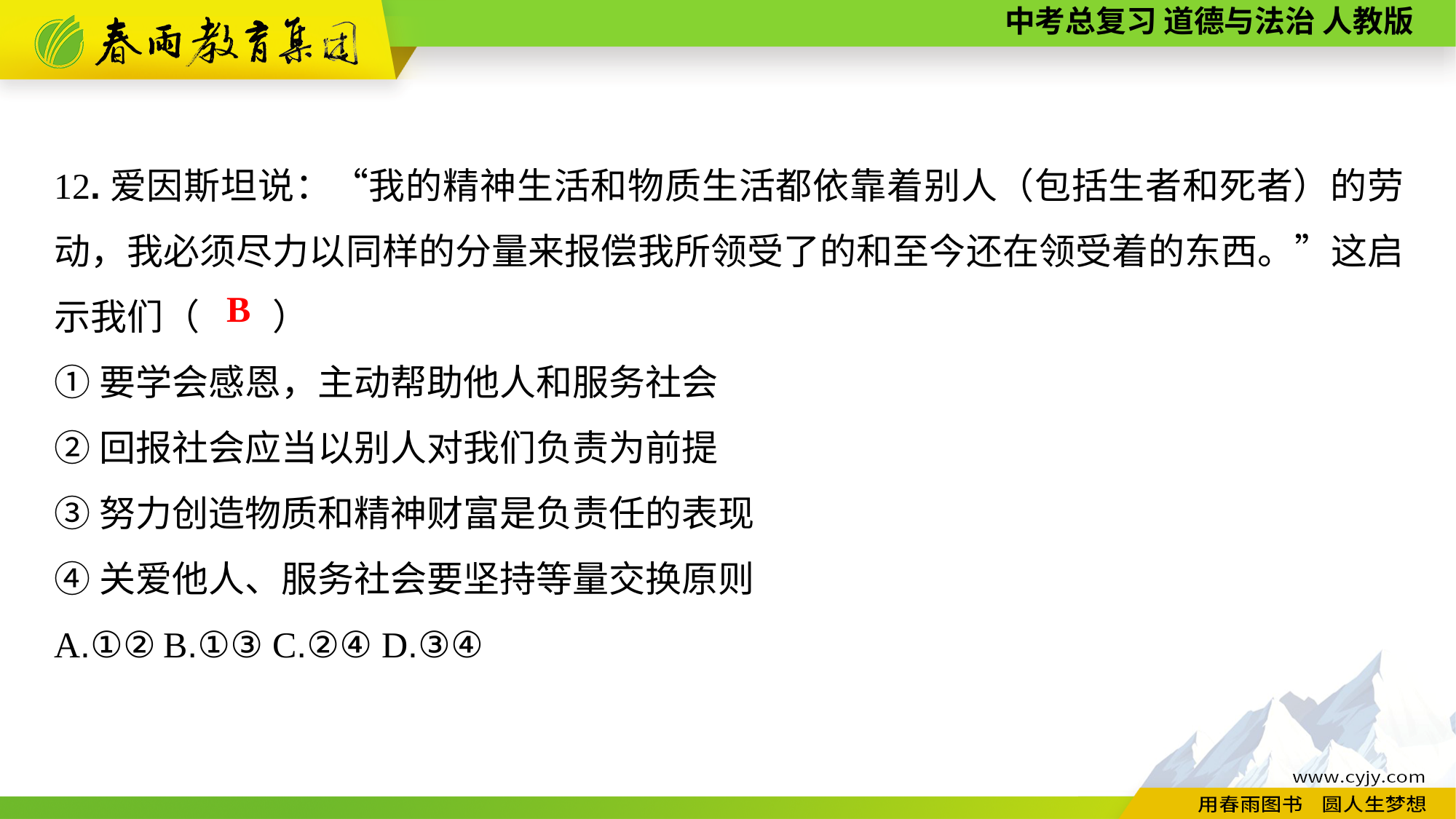

12.爱因斯坦说：“我的精神生活和物质生活都依靠着别人（包括生者和死者）的劳动，我必须尽力以同样的分量来报偿我所领受了的和至今还在领受着的东西。”这启示我们（　　）
①要学会感恩，主动帮助他人和服务社会
②回报社会应当以别人对我们负责为前提
③努力创造物质和精神财富是负责任的表现
④关爱他人、服务社会要坚持等量交换原则
A.①②	B.①③	C.②④	D.③④
B